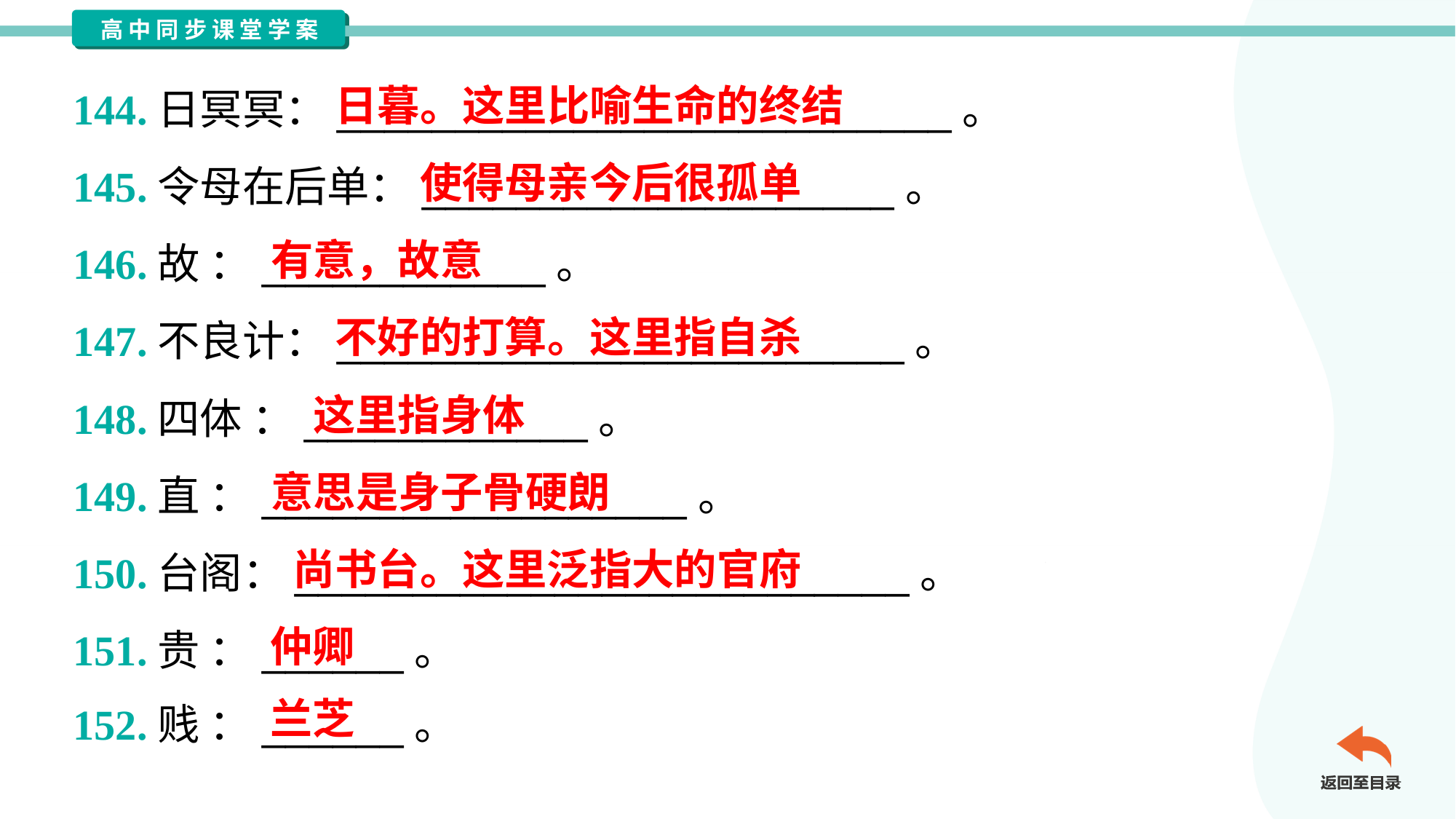

日暮。这里比喻生命的终结
144.日冥冥：__________________________。
145.令母在后单：____________________。
146.故 ：____________。
147.不良计：________________________。
148.四体 ：____________。
149.直 ：__________________。
150.台阁：__________________________。
151.贵 ：______。
152.贱 ：______。
使得母亲今后很孤单
有意，故意
不好的打算。这里指自杀
这里指身体
意思是身子骨硬朗
尚书台。这里泛指大的官府
仲卿
兰芝